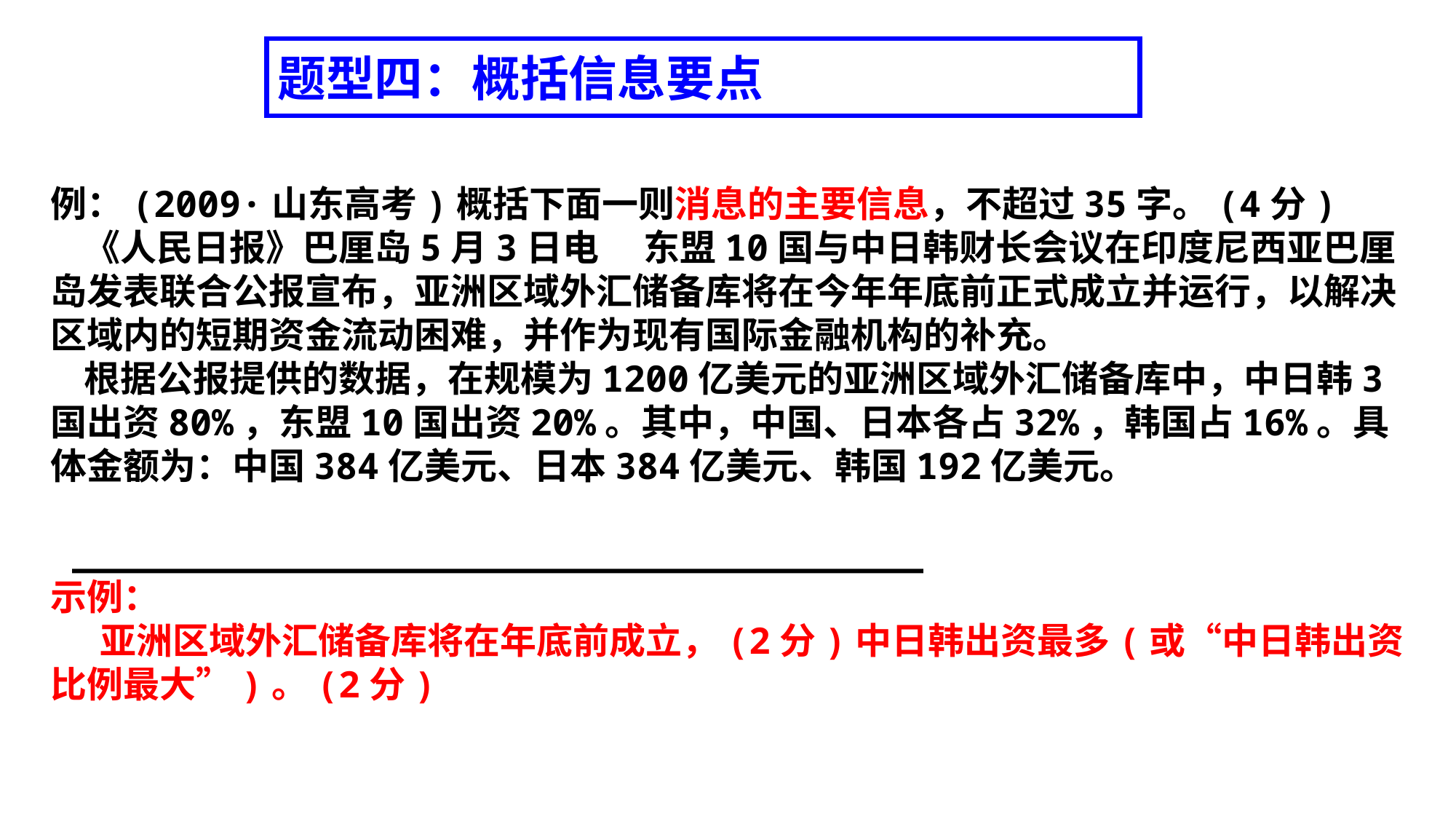

例：(2009·山东高考)概括下面一则消息的主要信息，不超过35字。(4分)
   《人民日报》巴厘岛5月3日电　 东盟10国与中日韩财长会议在印度尼西亚巴厘岛发表联合公报宣布，亚洲区域外汇储备库将在今年年底前正式成立并运行，以解决区域内的短期资金流动困难，并作为现有国际金融机构的补充。
   根据公报提供的数据，在规模为1200亿美元的亚洲区域外汇储备库中，中日韩3国出资80%，东盟10国出资20%。其中，中国、日本各占32%，韩国占16%。具体金额为：中国384亿美元、日本384亿美元、韩国192亿美元。

 _______________________________________
示例：
     亚洲区域外汇储备库将在年底前成立，(2分)中日韩出资最多(或“中日韩出资比例最大”)。(2分)

题型四：概括信息要点